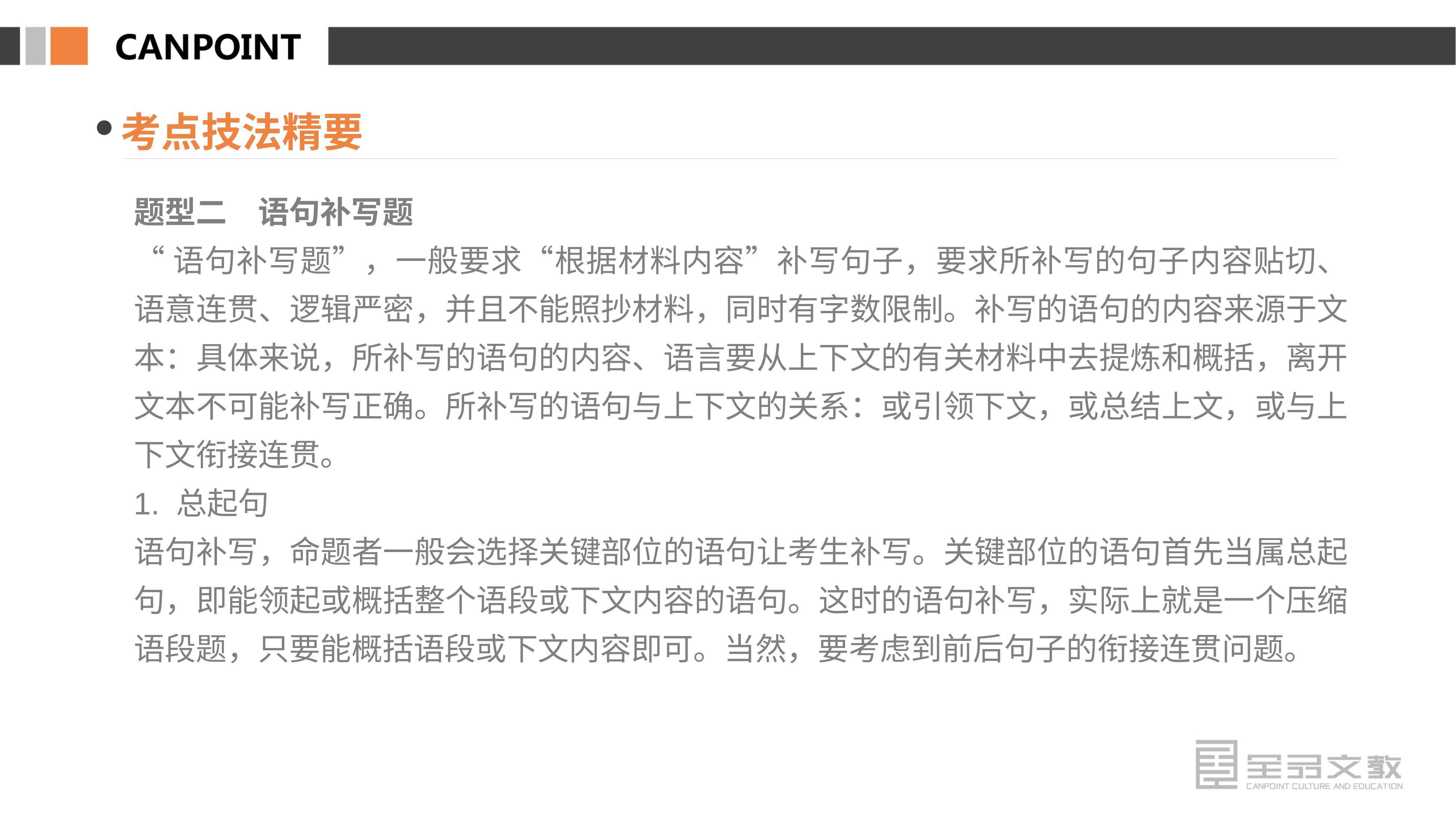

考点技法精要

题型二　语句补写题
“语句补写题”，一般要求“根据材料内容”补写句子，要求所补写的句子内容贴切、语意连贯、逻辑严密，并且不能照抄材料，同时有字数限制。补写的语句的内容来源于文本：具体来说，所补写的语句的内容、语言要从上下文的有关材料中去提炼和概括，离开文本不可能补写正确。所补写的语句与上下文的关系：或引领下文，或总结上文，或与上下文衔接连贯。
1. 总起句
语句补写，命题者一般会选择关键部位的语句让考生补写。关键部位的语句首先当属总起句，即能领起或概括整个语段或下文内容的语句。这时的语句补写，实际上就是一个压缩语段题，只要能概括语段或下文内容即可。当然，要考虑到前后句子的衔接连贯问题。